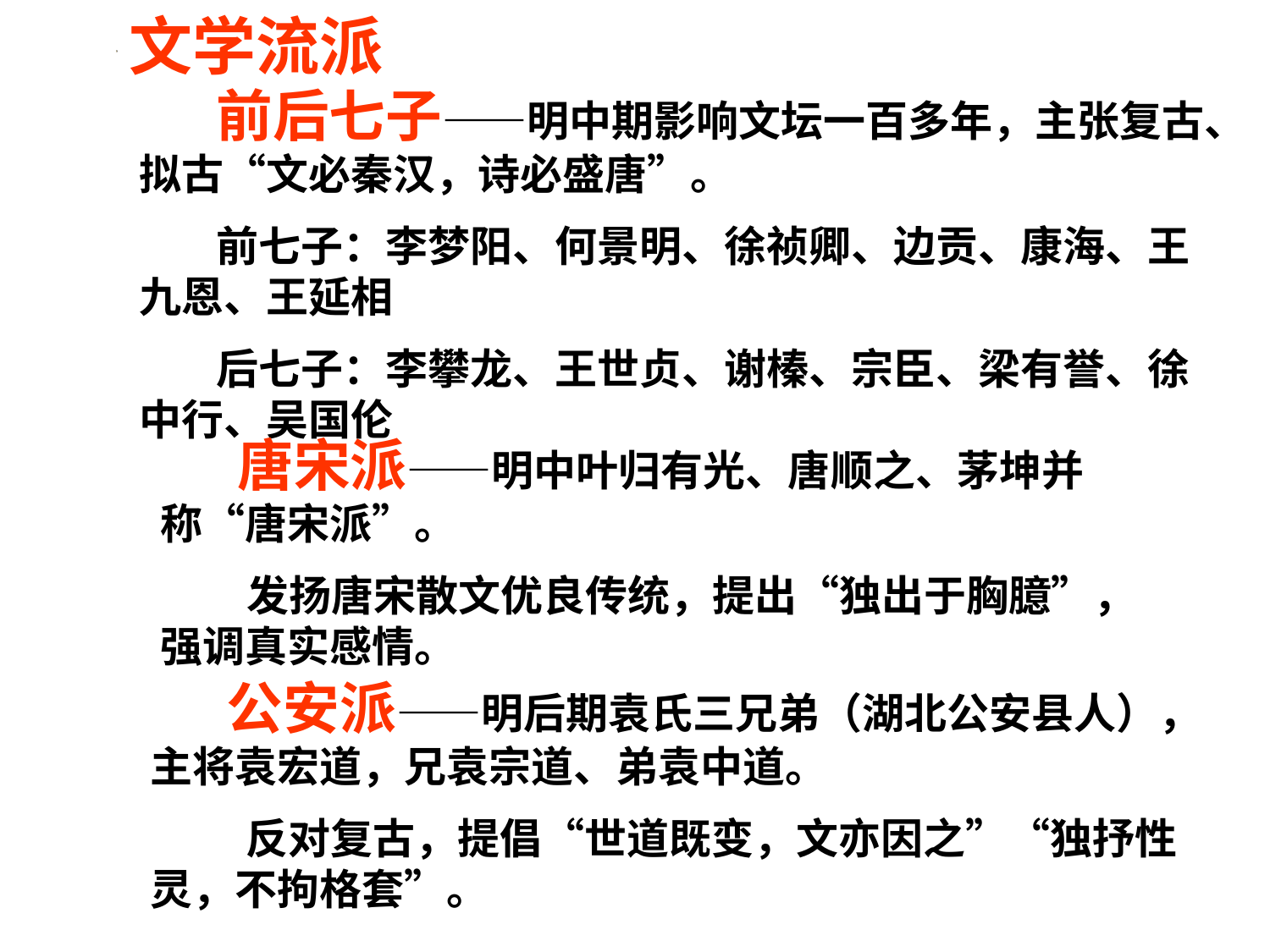

文学流派
       前后七子——明中期影响文坛一百多年，主张复古、拟古“文必秦汉，诗必盛唐”。
       前七子：李梦阳、何景明、徐祯卿、边贡、康海、王九恩、王延相
       后七子：李攀龙、王世贞、谢榛、宗臣、梁有誉、徐中行、吴国伦

       唐宋派——明中叶归有光、唐顺之、茅坤并称“唐宋派”。
        发扬唐宋散文优良传统，提出“独出于胸臆”，强调真实感情。
       公安派——明后期袁氏三兄弟（湖北公安县人），主将袁宏道，兄袁宗道、弟袁中道。
         反对复古，提倡“世道既变，文亦因之”“独抒性灵，不拘格套”。